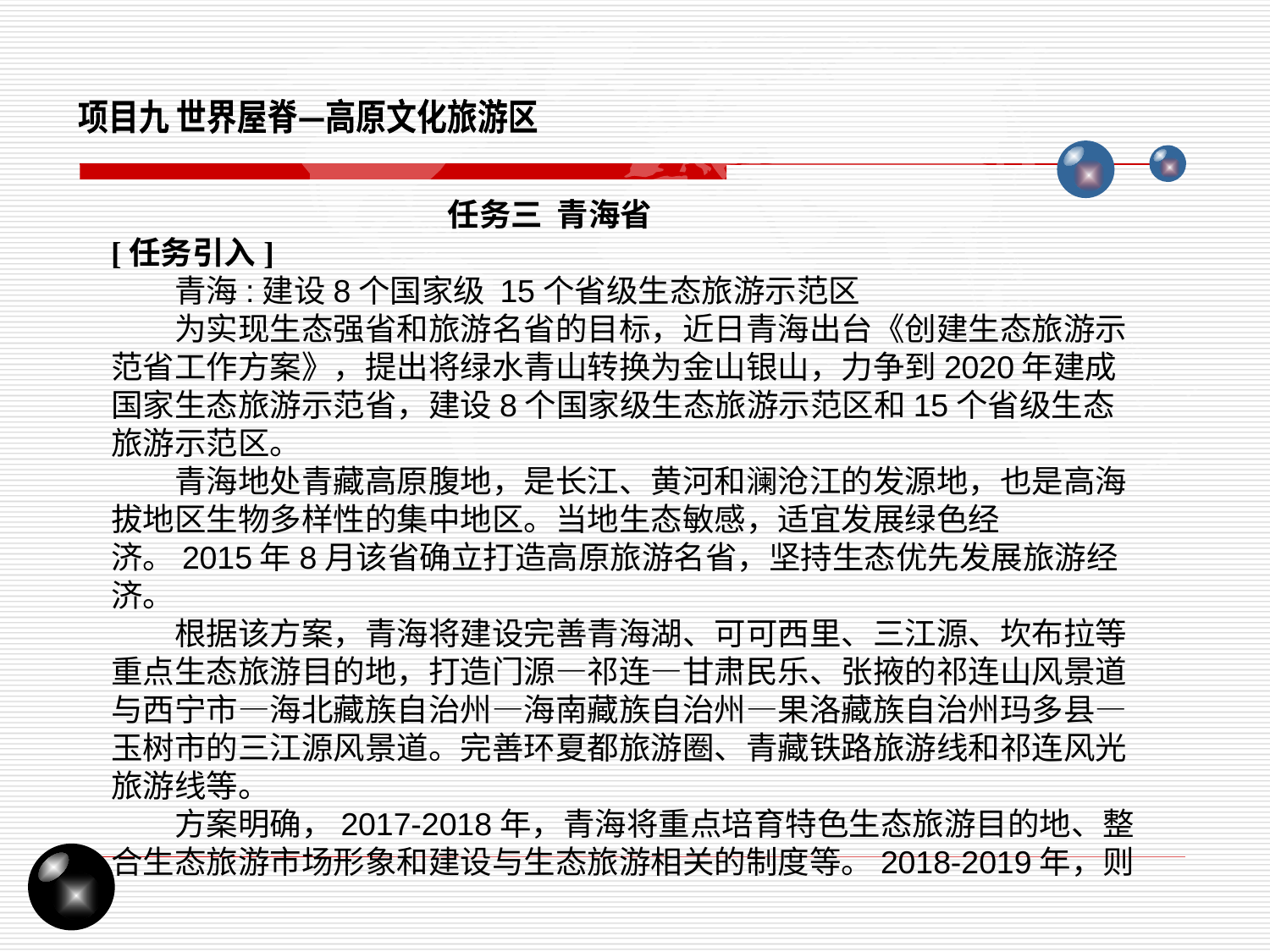

项目九 世界屋脊—高原文化旅游区
任务三  青海省
[任务引入]
青海:建设8个国家级 15个省级生态旅游示范区
为实现生态强省和旅游名省的目标，近日青海出台《创建生态旅游示范省工作方案》，提出将绿水青山转换为金山银山，力争到2020年建成国家生态旅游示范省，建设8个国家级生态旅游示范区和15个省级生态旅游示范区。
青海地处青藏高原腹地，是长江、黄河和澜沧江的发源地，也是高海拔地区生物多样性的集中地区。当地生态敏感，适宜发展绿色经济。2015年8月该省确立打造高原旅游名省，坚持生态优先发展旅游经济。
根据该方案，青海将建设完善青海湖、可可西里、三江源、坎布拉等重点生态旅游目的地，打造门源—祁连—甘肃民乐、张掖的祁连山风景道与西宁市—海北藏族自治州—海南藏族自治州—果洛藏族自治州玛多县—玉树市的三江源风景道。完善环夏都旅游圈、青藏铁路旅游线和祁连风光旅游线等。
方案明确，2017-2018年，青海将重点培育特色生态旅游目的地、整合生态旅游市场形象和建设与生态旅游相关的制度等。2018-2019年，则